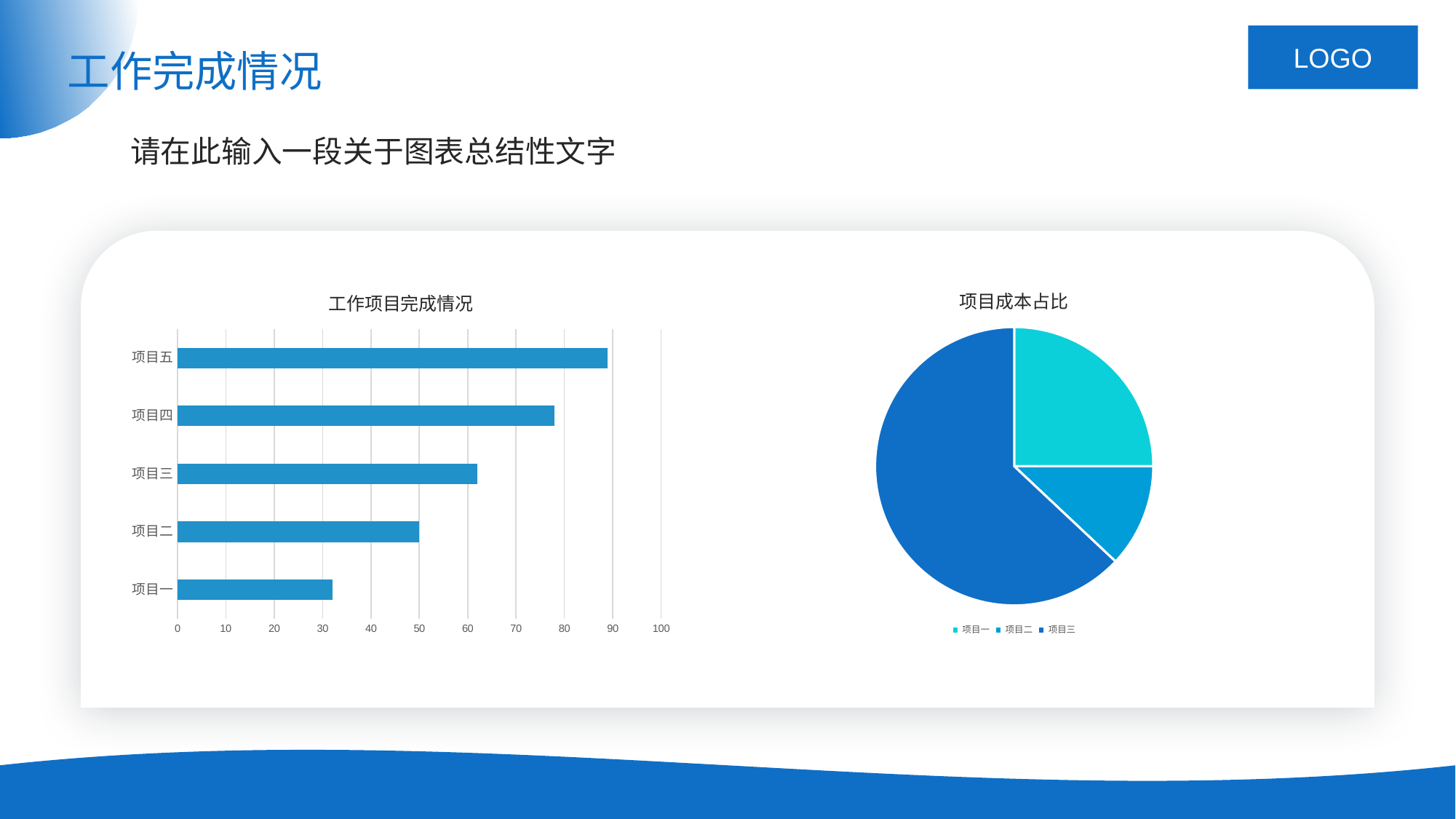

# 工作完成情况
请在此输入一段关于图表总结性文字

### Chart: 项目成本占比

| Category | 销售额 |
|---|---|
| 项目一 | 0.25 |
| 项目二 | 0.12 |
| 项目三 | 0.63 |

### Chart: 工作项目完成情况

| Category | 系列 1 |
|---|---|
| 项目一 | 32.0 |
| 项目二 | 50.0 |
| 项目三 | 62.0 |
| 项目四 | 78.0 |
| 项目五 | 89.0 |